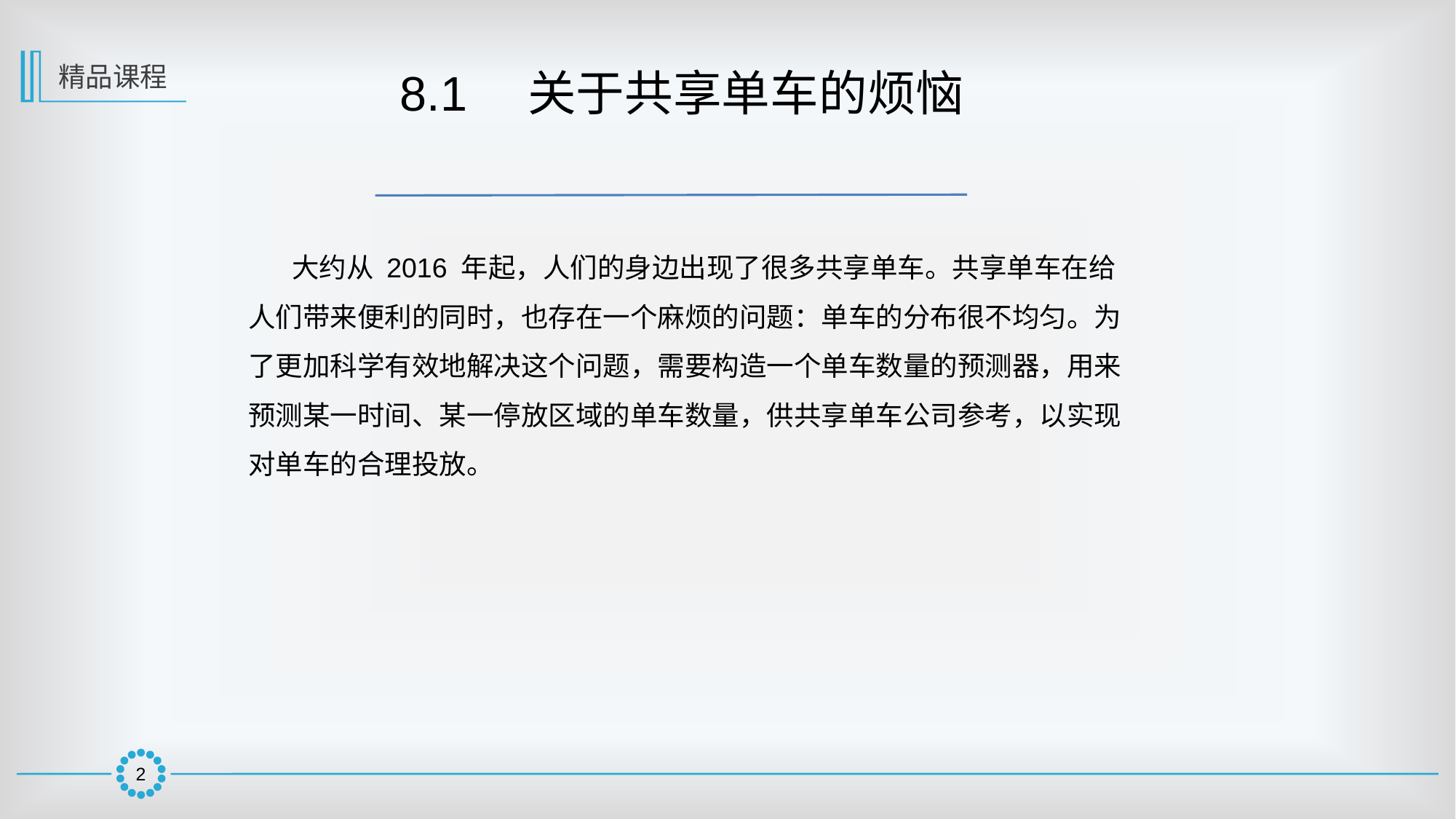

精品课程
 8.1　关于共享单车的烦恼

      大约从 2016 年起，人们的身边出现了很多共享单车。共享单车在给人们带来便利的同时，也存在一个麻烦的问题：单车的分布很不均匀。为了更加科学有效地解决这个问题，需要构造一个单车数量的预测器，用来预测某一时间、某一停放区域的单车数量，供共享单车公司参考，以实现对单车的合理投放。

2